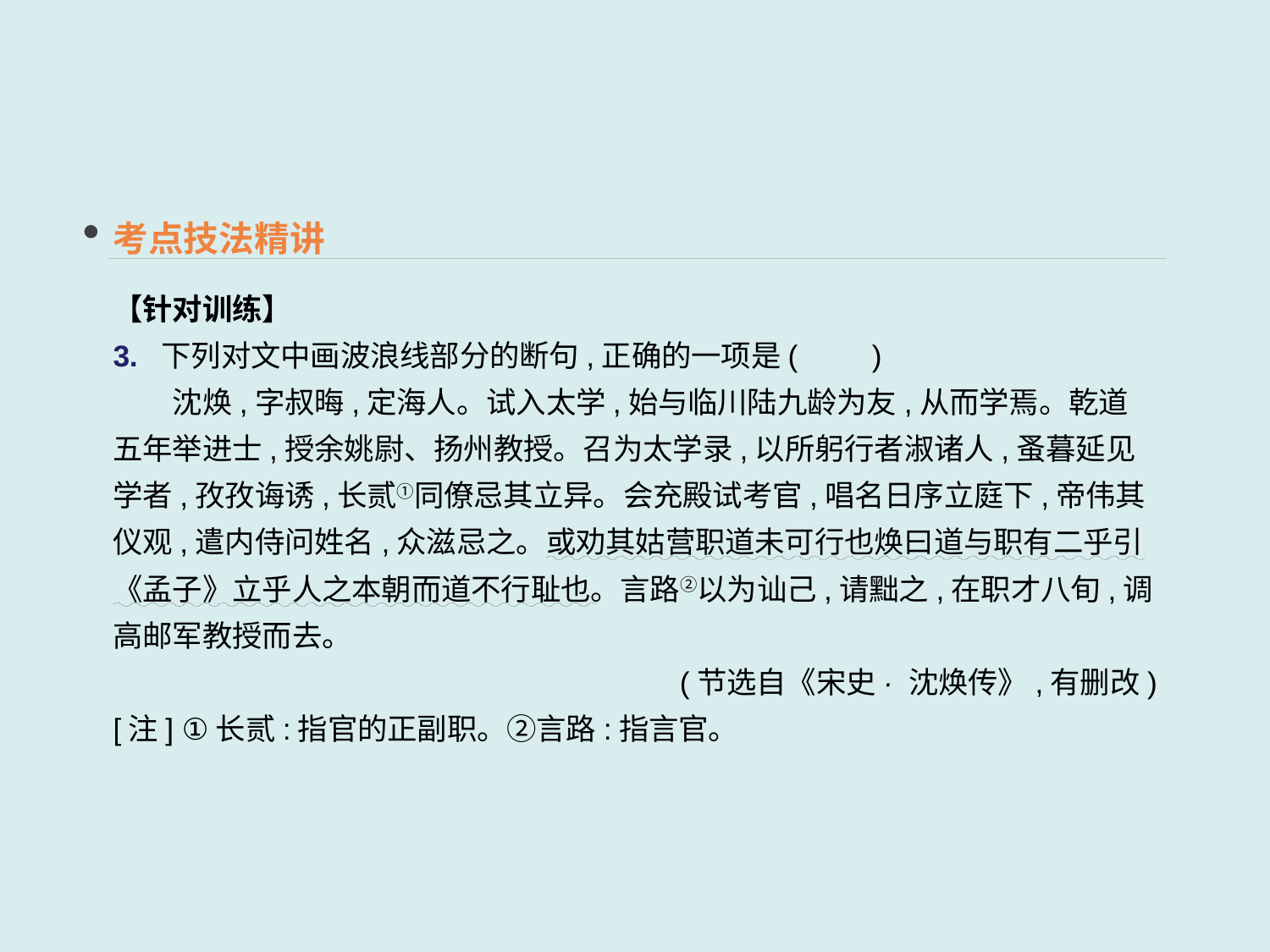

考点技法精讲

【针对训练】
3.  下列对文中画波浪线部分的断句,正确的一项是(　　)
　　沈焕,字叔晦,定海人。试入太学,始与临川陆九龄为友,从而学焉。乾道五年举进士,授余姚尉、扬州教授。召为太学录,以所躬行者淑诸人,蚤暮延见学者,孜孜诲诱,长贰①同僚忌其立异。会充殿试考官,唱名日序立庭下,帝伟其仪观,遣内侍问姓名,众滋忌之。或劝其姑营职道未可行也焕曰道与职有二乎引《孟子》立乎人之本朝而道不行耻也。言路②以为讪己,请黜之,在职才八旬,调高邮军教授而去。
(节选自《宋史· 沈焕传》,有删改)
[注] ①长贰:指官的正副职。②言路:指言官。